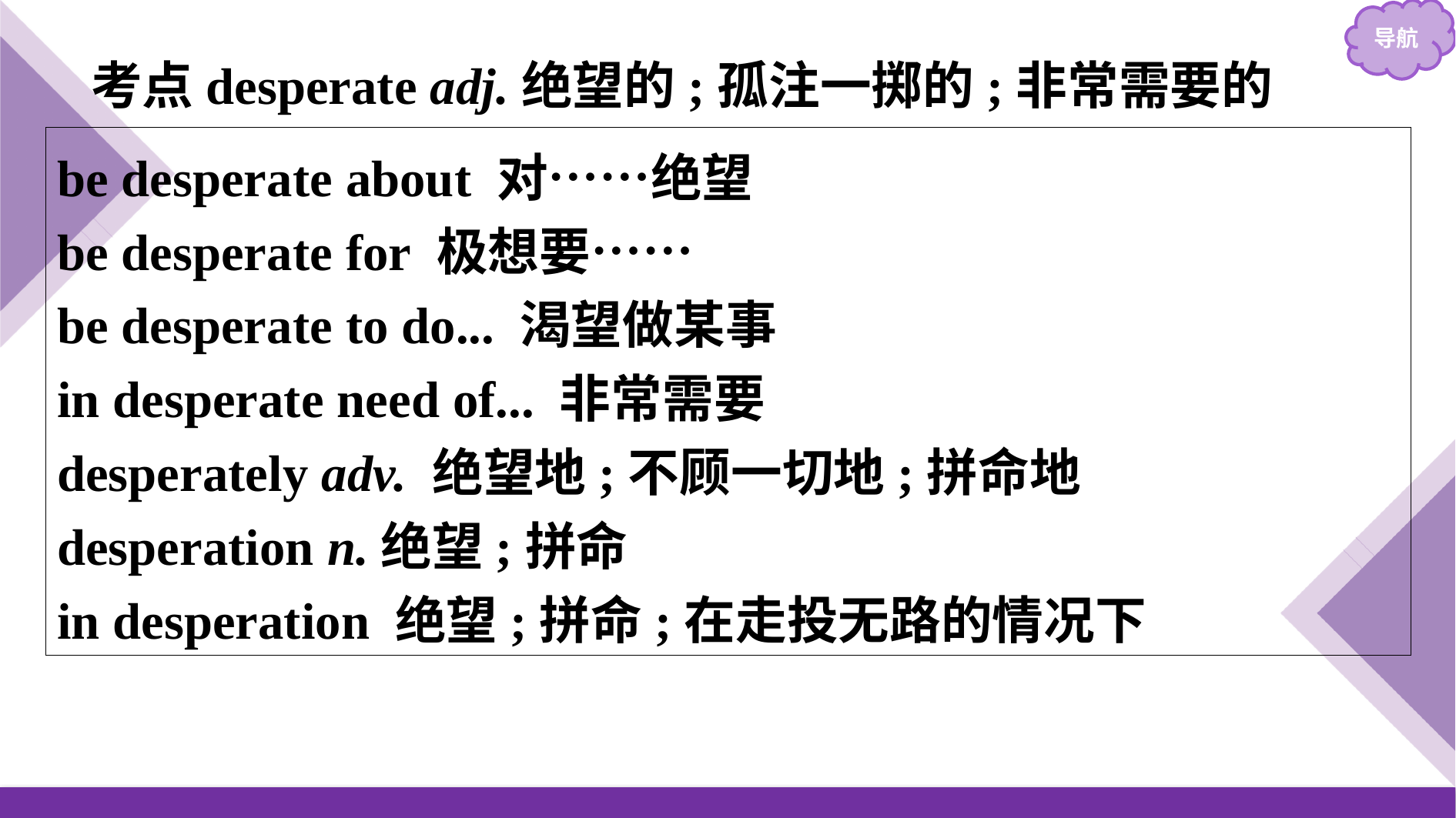

考点desperate adj.绝望的;孤注一掷的;非常需要的
be desperate about 对……绝望
be desperate for 极想要……
be desperate to do... 渴望做某事
in desperate need of... 非常需要
desperately adv. 绝望地;不顾一切地;拼命地
desperation n.绝望;拼命
in desperation 绝望;拼命;在走投无路的情况下